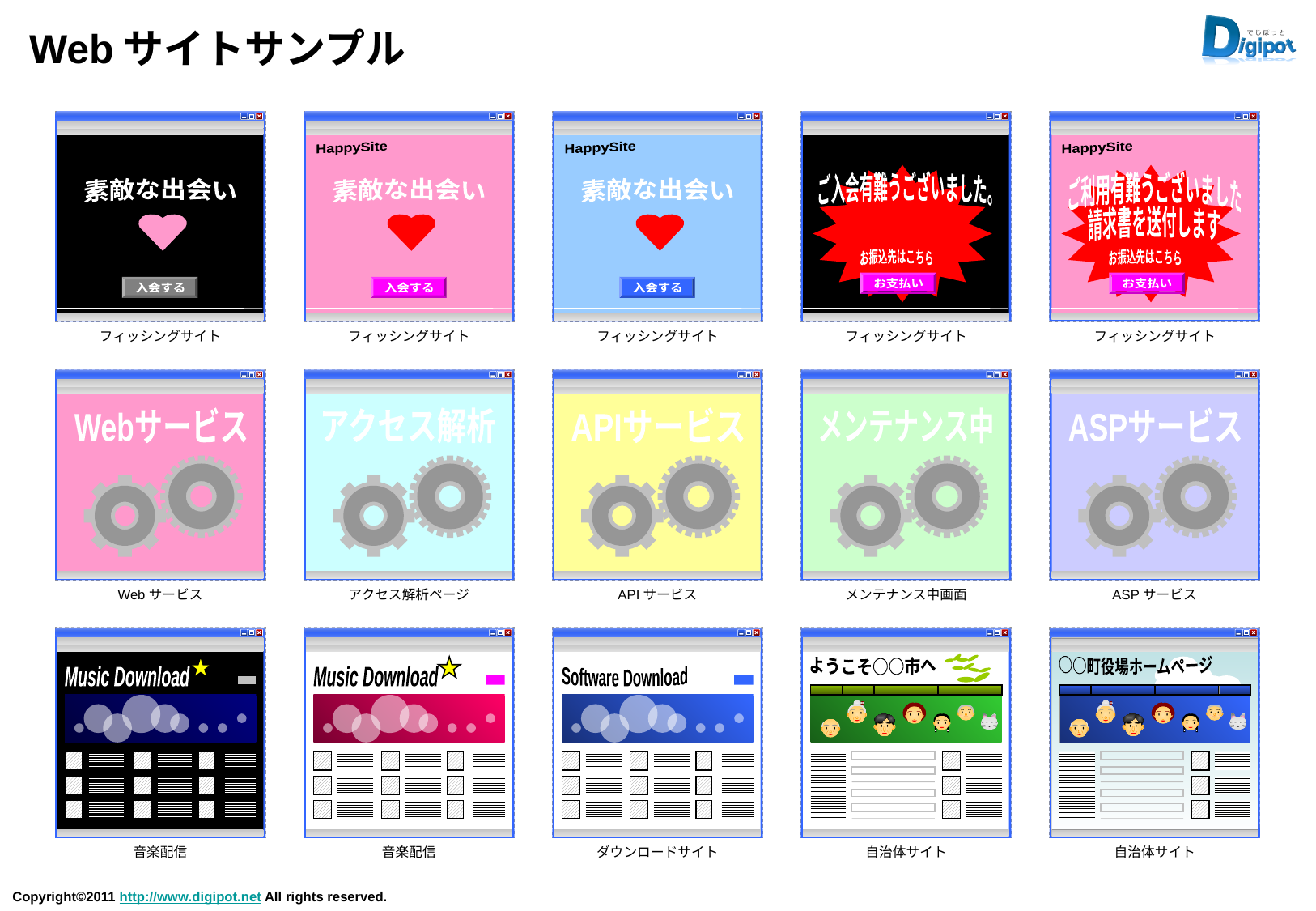

# Webサイトサンプル

HappySite
素敵な出会い

入会する

HappySite
素敵な出会い

入会する

HappySite
素敵な出会い

入会する

HappySite

ご入会有難うございました。
お振込先はこちら

お支払い

HappySite

ご利用有難うございました
請求書を送付します
お振込先はこちら

お支払い

フィッシングサイト
フィッシングサイト
フィッシングサイト
フィッシングサイト
フィッシングサイト

Webサービス

アクセス解析

APIサービス

メンテナンス中

ASPサービス

Webサービス
アクセス解析ページ
APIサービス
メンテナンス中画面
ASPサービス

Music Download

Music Download

Software Download

ようこそ○○市へ

○○町役場ホームページ

音楽配信
音楽配信
ダウンロードサイト
自治体サイト
自治体サイト